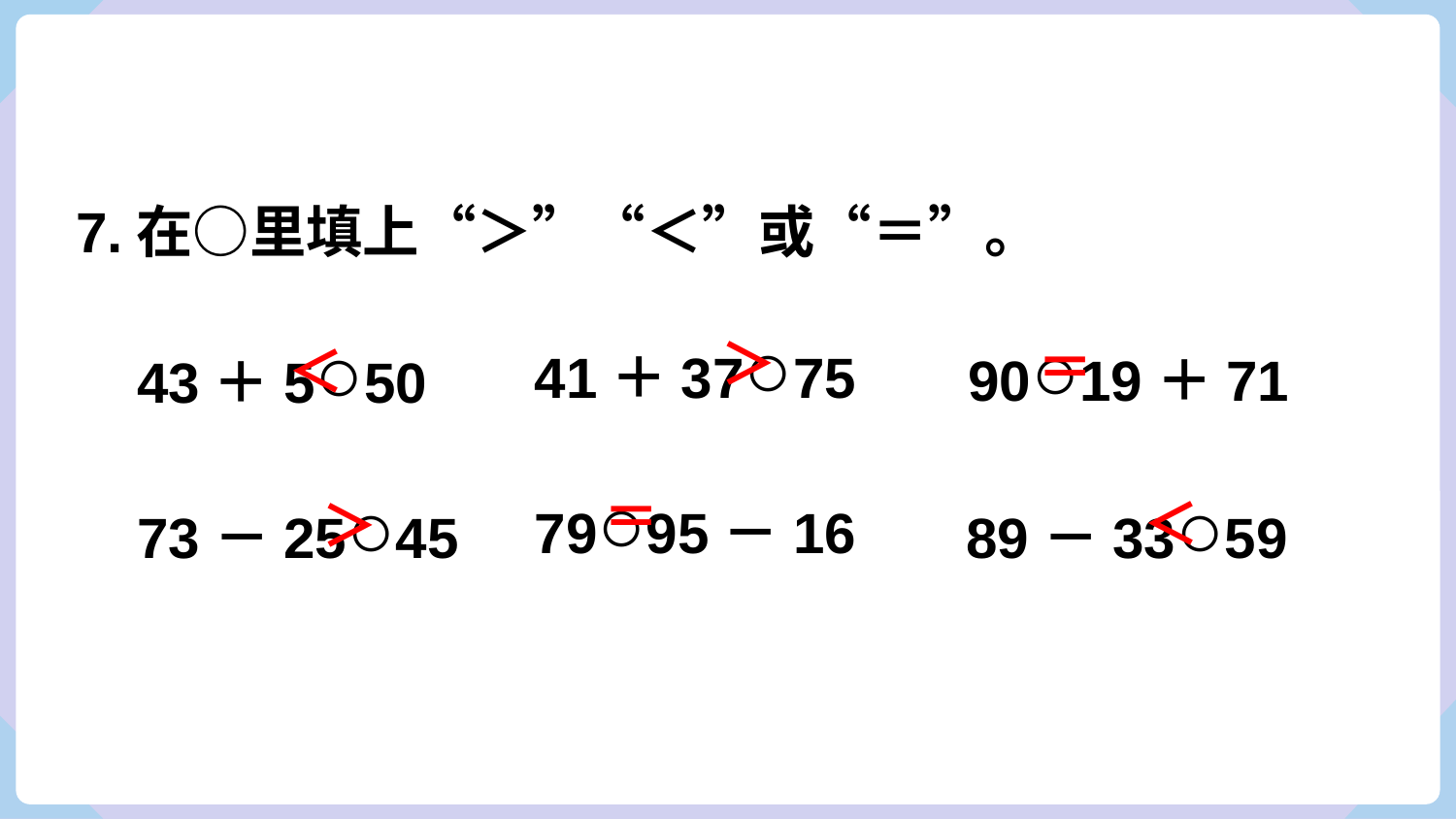

7.在○里填上“＞”“＜”或“＝”。
41＋37○75
90○19＋71
43＋5○50
＞
＝
＜
79○95－16
89－33○59
73－25○45
＝
＜
＞